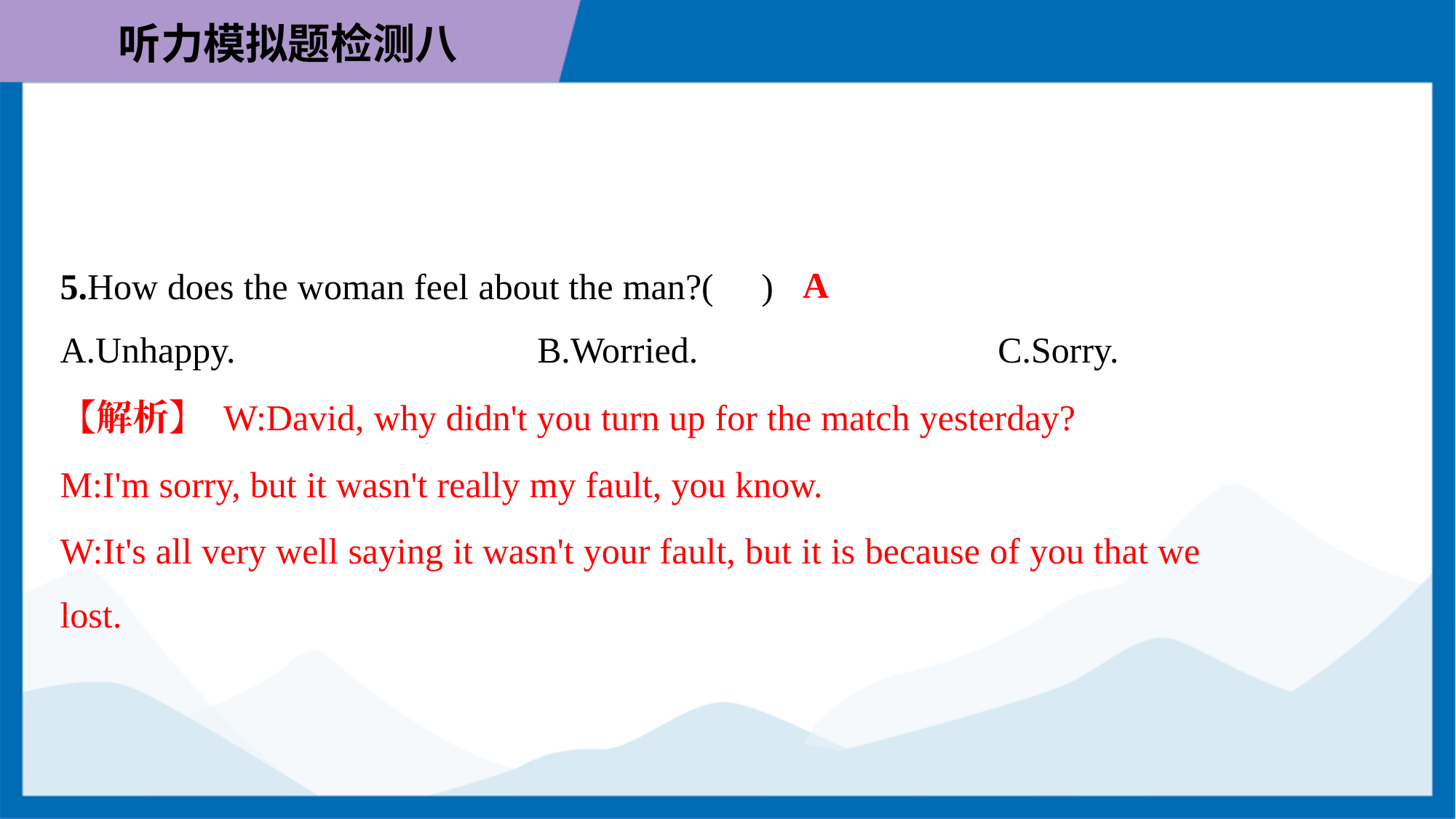

A
5.How does the woman feel about the man?(     )
A.Unhappy.	B.Worried.	C.Sorry.
【解析】 W:David, why didn't you turn up for the match yesterday?
M:I'm sorry, but it wasn't really my fault, you know.
W:It's all very well saying it wasn't your fault, but it is because of you that we
lost.